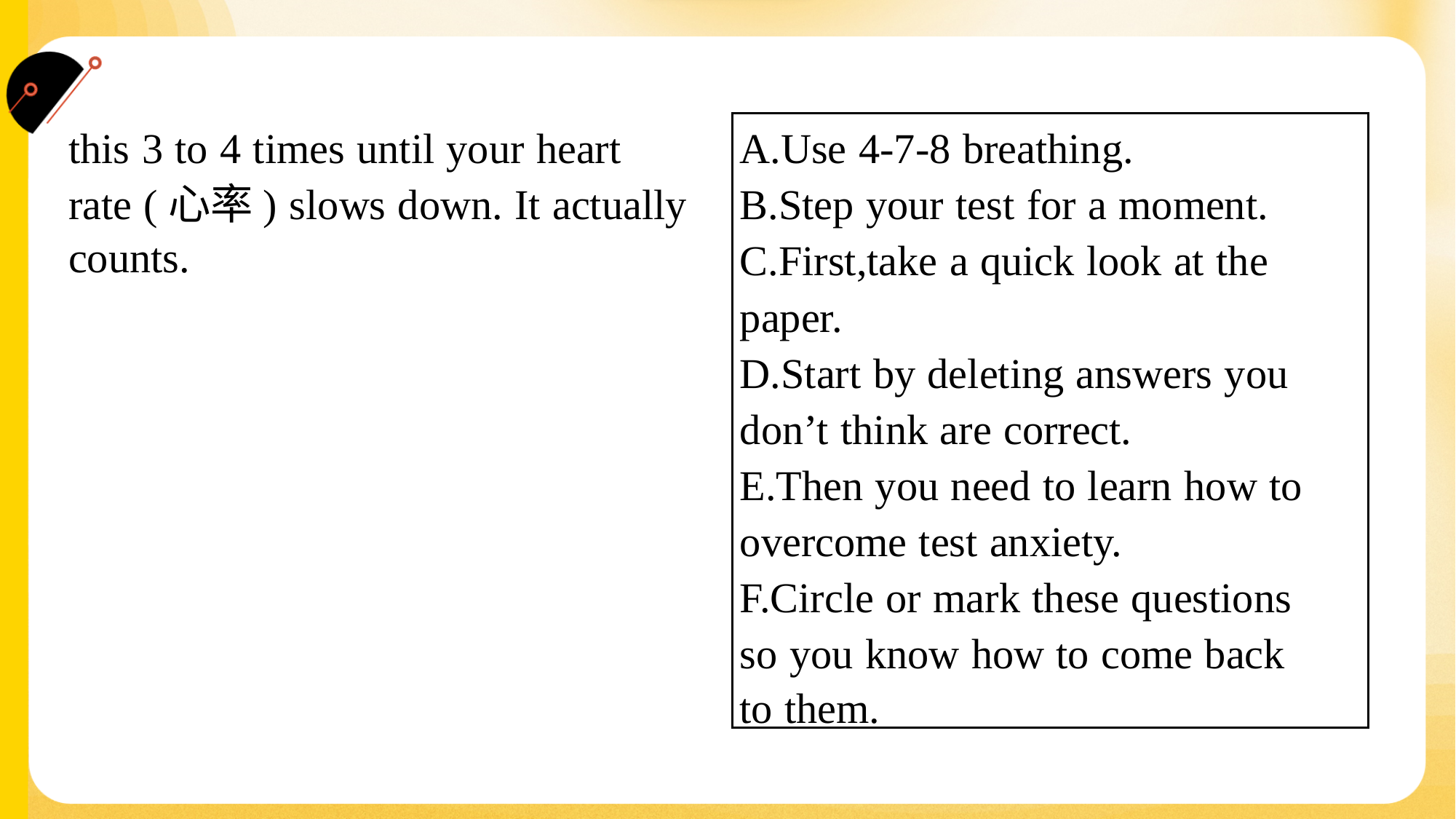

this 3 to 4 times until your heart
rate (心率) slows down. It actually
counts.
A.Use 4-7-8 breathing.
B.Step your test for a moment.
C.First,take a quick look at the
paper.
D.Start by deleting answers you
don’t think are correct.
E.Then you need to learn how to
overcome test anxiety.
F.Circle or mark these questions
so you know how to come back
to them.